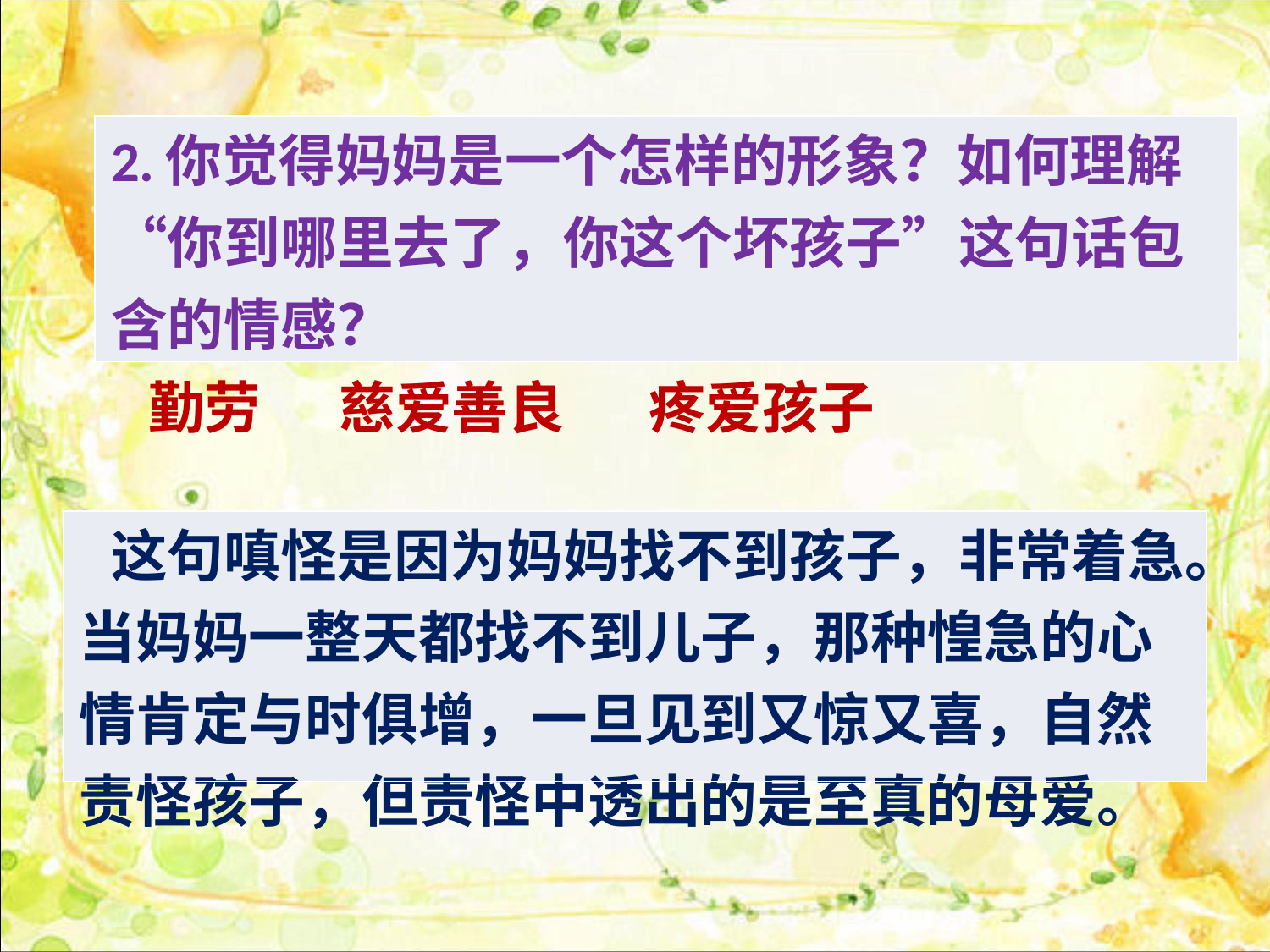

| 2.你觉得妈妈是一个怎样的形象？如何理解“你到哪里去了，你这个坏孩子”这句话包含的情感？ |
| --- |
勤劳
慈爱善良
疼爱孩子
| 这句嗔怪是因为妈妈找不到孩子，非常着急。当妈妈一整天都找不到儿子，那种惶急的心情肯定与时俱增，一旦见到又惊又喜，自然责怪孩子，但责怪中透出的是至真的母爱。 |
| --- |